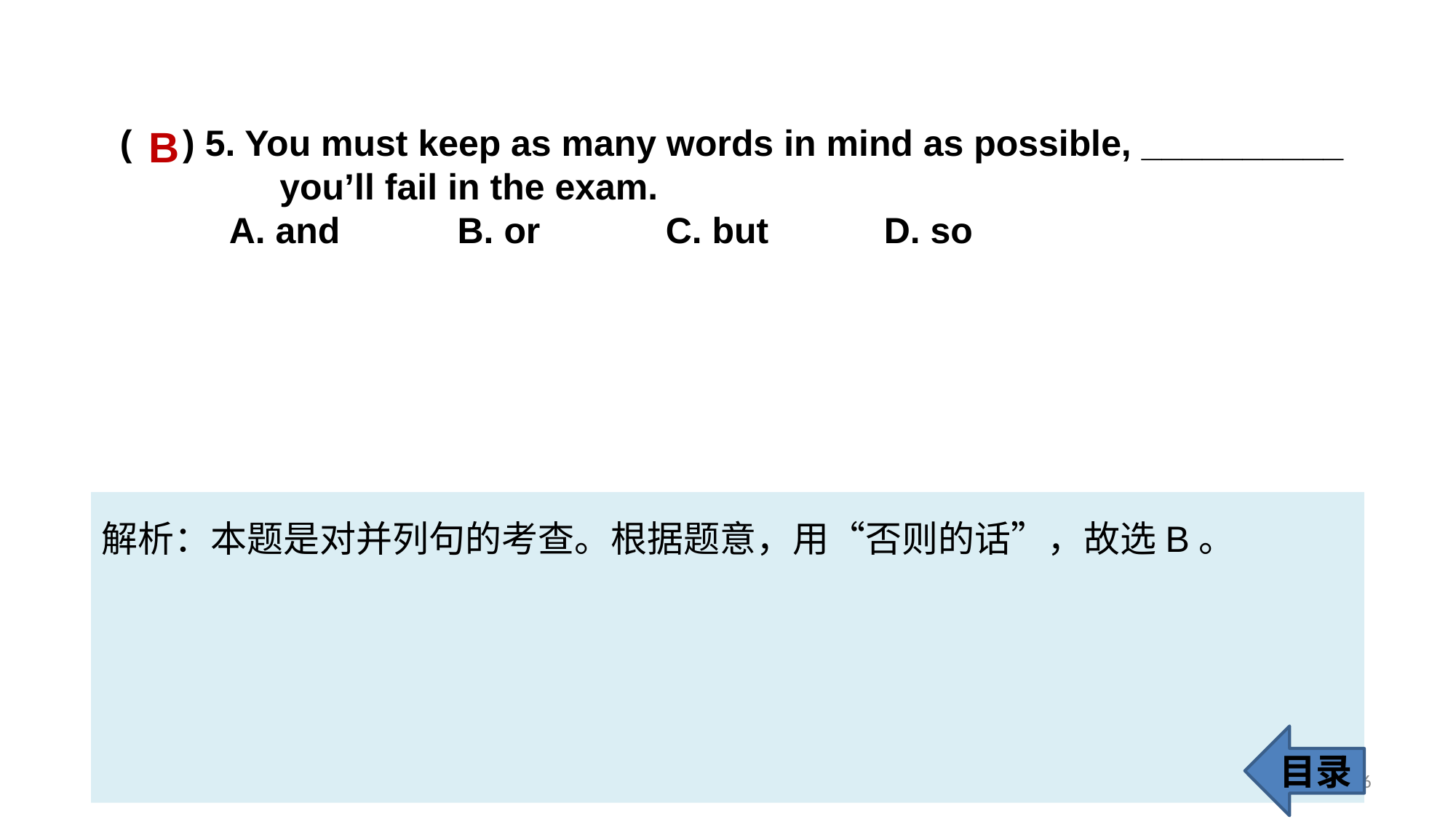

(     ) 5. You must keep as many words in mind as possible, __________ 	     you’ll fail in the exam.
	A. and	 B. or 		C. but 	D. so
B

解析：本题是对并列句的考查。根据题意，用“否则的话”，故选B。
目录
66